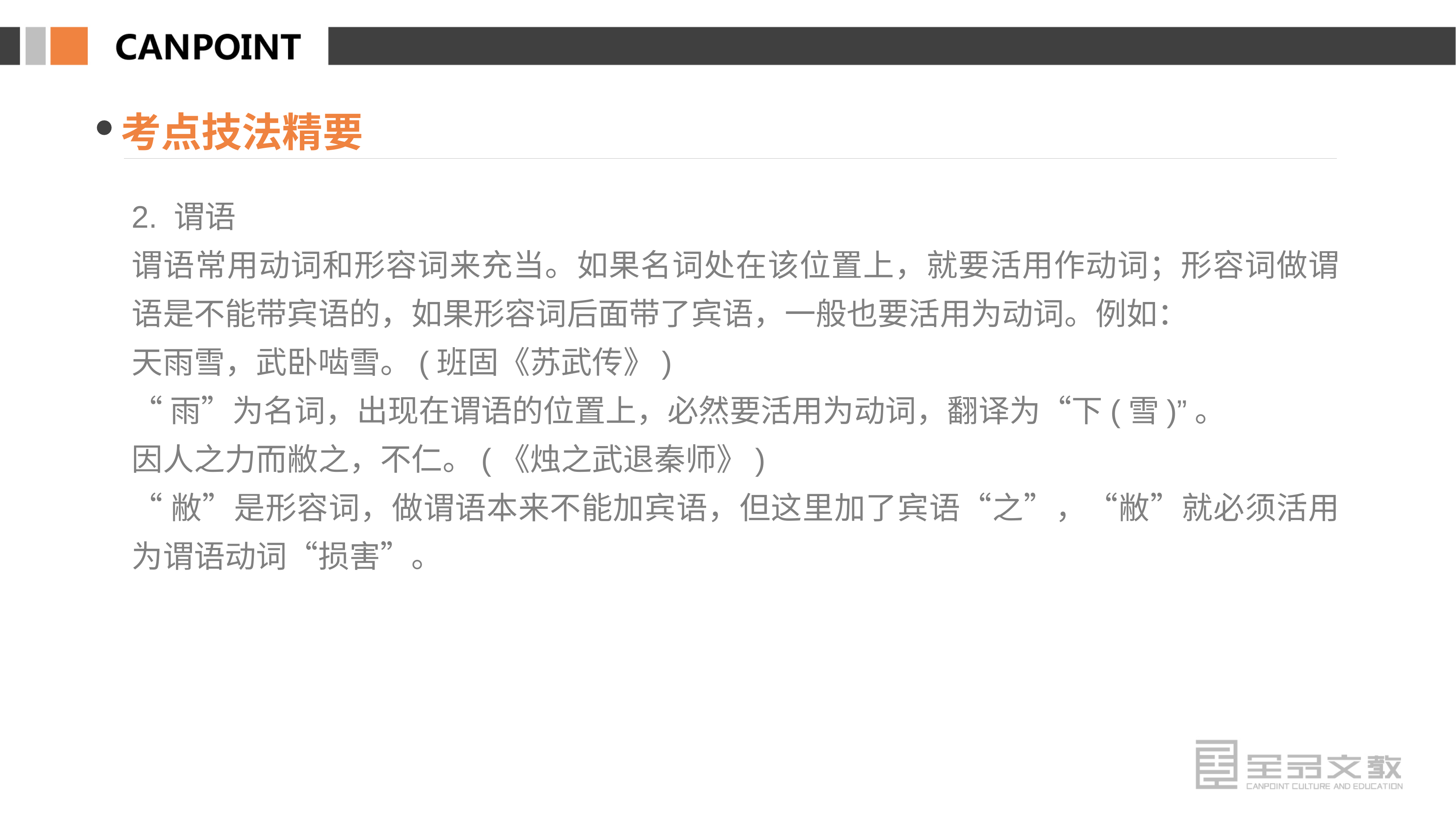

考点技法精要

2. 谓语
谓语常用动词和形容词来充当。如果名词处在该位置上，就要活用作动词；形容词做谓语是不能带宾语的，如果形容词后面带了宾语，一般也要活用为动词。例如：
天雨雪，武卧啮雪。(班固《苏武传》)
“雨”为名词，出现在谓语的位置上，必然要活用为动词，翻译为“下(雪)”。
因人之力而敝之，不仁。(《烛之武退秦师》)
“敝”是形容词，做谓语本来不能加宾语，但这里加了宾语“之”，“敝”就必须活用为谓语动词“损害”。